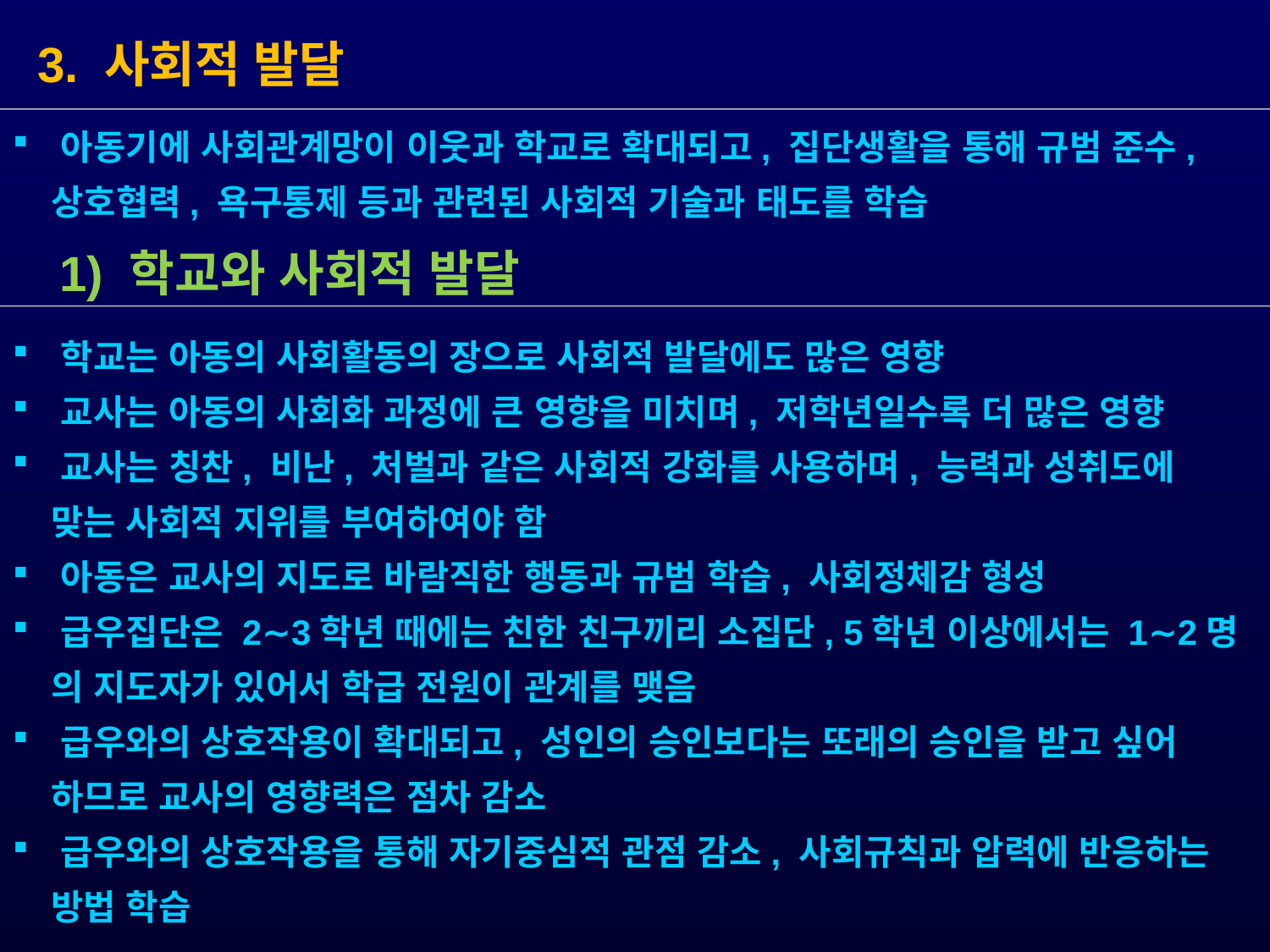

3. 사회적 발달

 학교는 아동의 사회활동의 장으로 사회적 발달에도 많은 영향
 교사는 아동의 사회화 과정에 큰 영향을 미치며, 저학년일수록 더 많은 영향
 교사는 칭찬, 비난, 처벌과 같은 사회적 강화를 사용하며, 능력과 성취도에
   맞는 사회적 지위를 부여하여야 함
 아동은 교사의 지도로 바람직한 행동과 규범 학습, 사회정체감 형성
 급우집단은 2∼3학년 때에는 친한 친구끼리 소집단, 5학년 이상에서는 1∼2명
   의 지도자가 있어서 학급 전원이 관계를 맺음
 급우와의 상호작용이 확대되고, 성인의 승인보다는 또래의 승인을 받고 싶어
   하므로 교사의 영향력은 점차 감소
 급우와의 상호작용을 통해 자기중심적 관점 감소, 사회규칙과 압력에 반응하는
   방법 학습
 아동기에 사회관계망이 이웃과 학교로 확대되고, 집단생활을 통해 규범 준수,
   상호협력, 욕구통제 등과 관련된 사회적 기술과 태도를 학습
  1) 학교와 사회적 발달